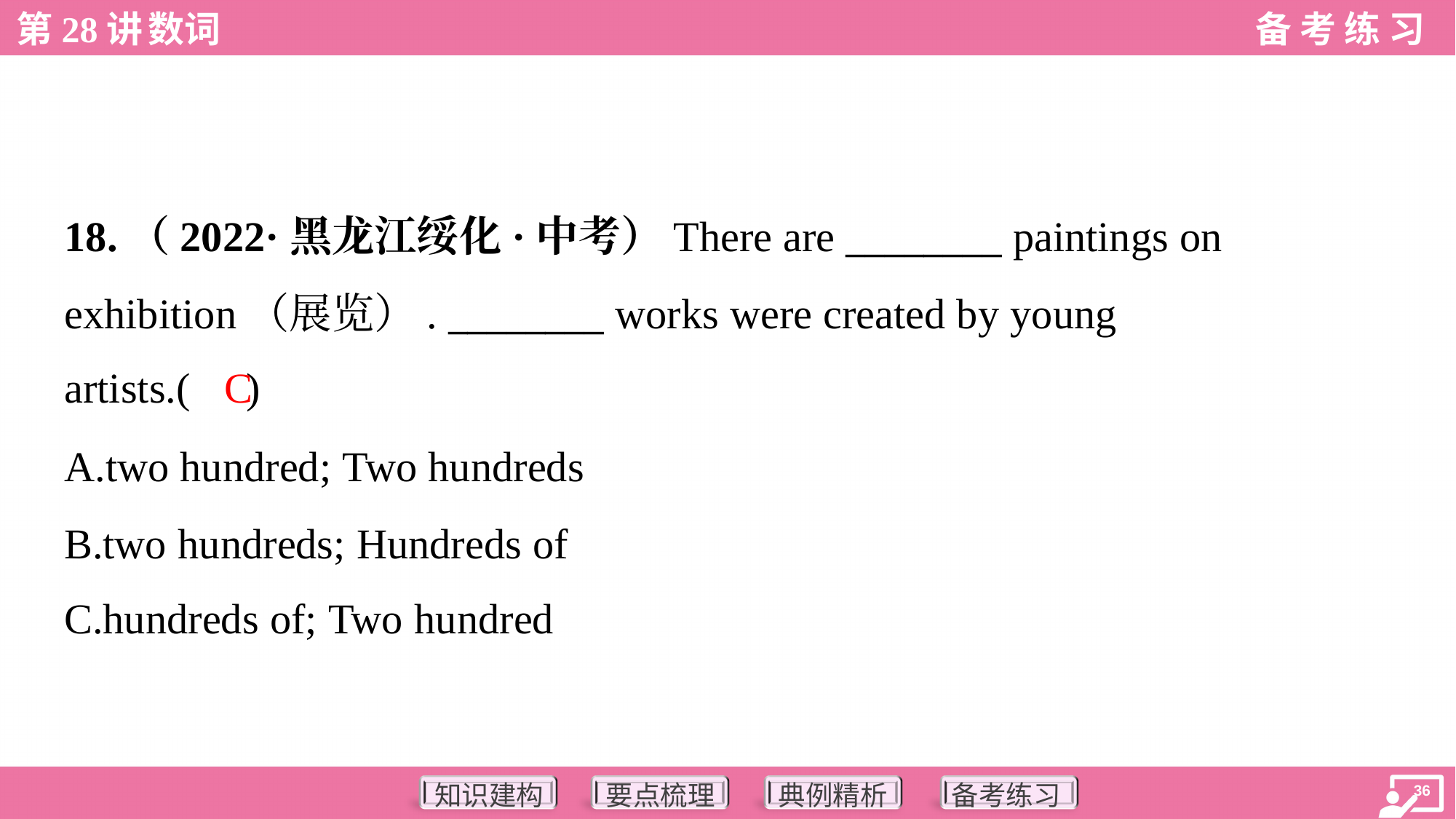

18.（2022·黑龙江绥化·中考）There are ________ paintings on
exhibition（展览）. ________ works were created by young
artists.(     )
C
A.two hundred; Two hundreds
B.two hundreds; Hundreds of
C.hundreds of; Two hundred